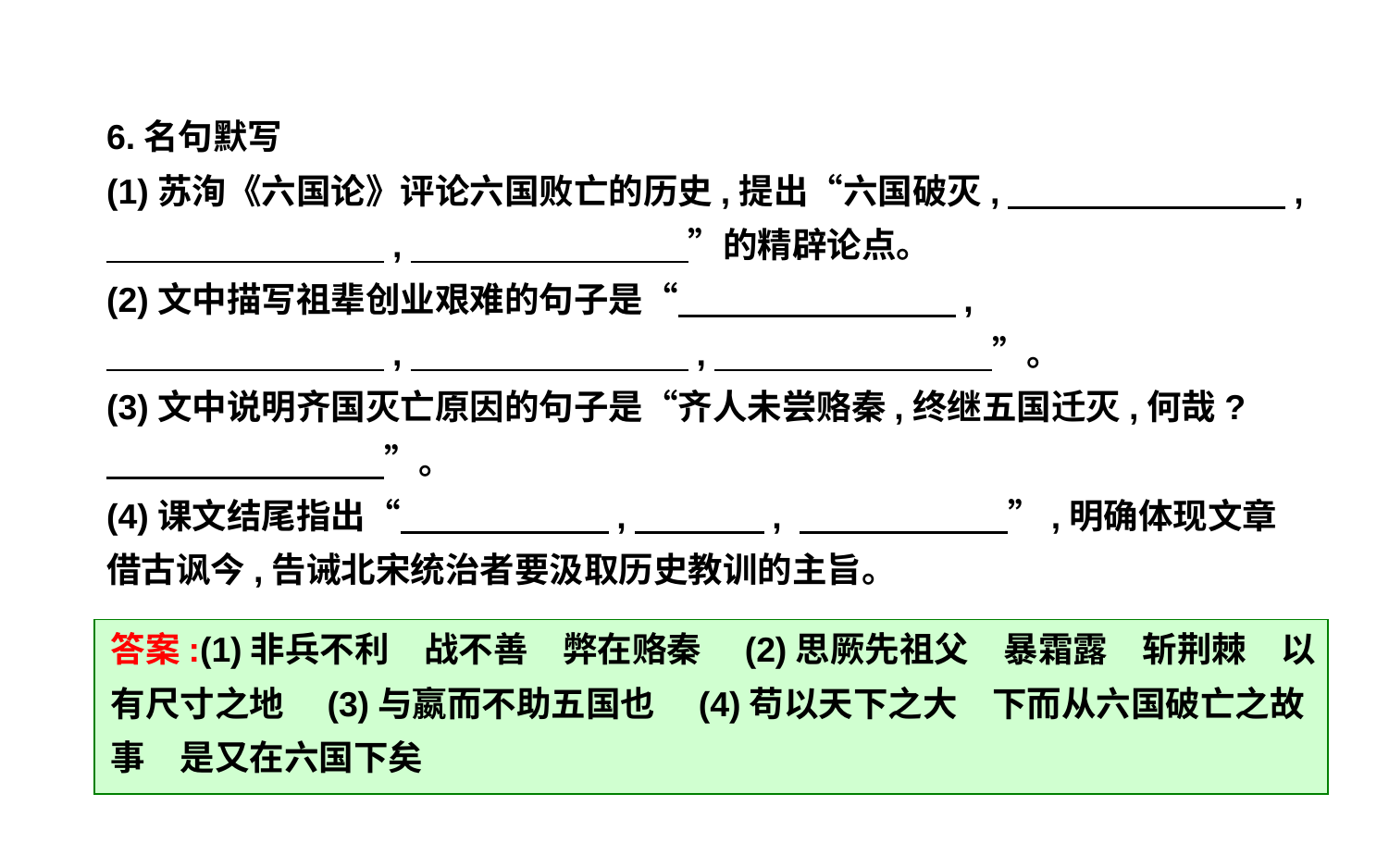

6.名句默写
(1)苏洵《六国论》评论六国败亡的历史,提出“六国破灭,　　　　　　　　,
　　　　　　　　,　　　　　　　　”的精辟论点。
(2)文中描写祖辈创业艰难的句子是“　　　　　　　　,
　　　　　　　　,　　　　　　　　,　　　　　　　　”。
(3)文中说明齐国灭亡原因的句子是“齐人未尝赂秦,终继五国迁灭,何哉?
　　　　　　　　”。
(4)课文结尾指出“　　　　　　,　            , 　　　　　　”,明确体现文章借古讽今,告诫北宋统治者要汲取历史教训的主旨。
答案:(1)非兵不利　战不善　弊在赂秦　(2)思厥先祖父　暴霜露　斩荆棘　以有尺寸之地　(3)与嬴而不助五国也　(4)苟以天下之大　下而从六国破亡之故事　是又在六国下矣